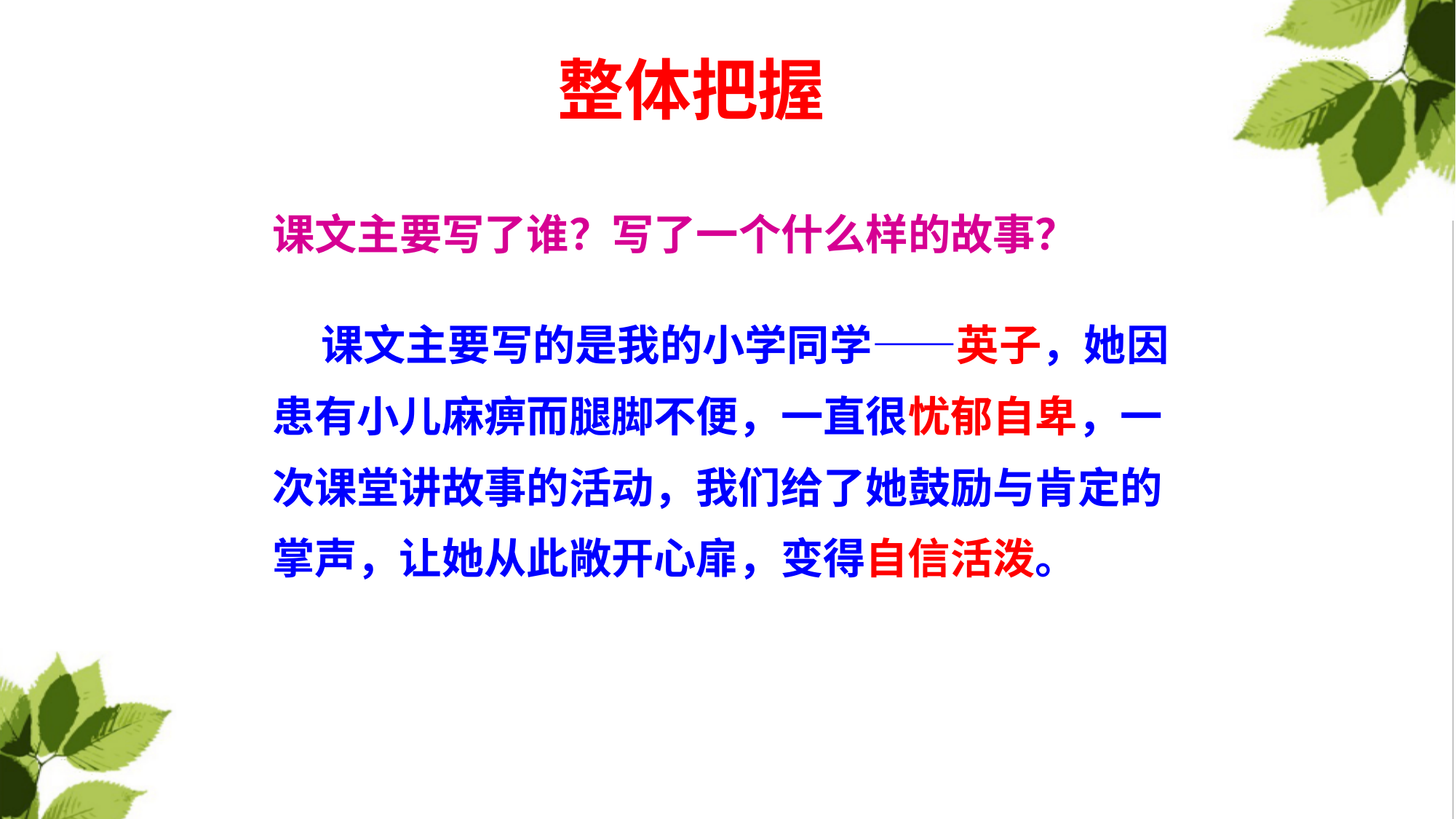

整体把握
课文主要写了谁？写了一个什么样的故事？
    课文主要写的是我的小学同学——英子，她因患有小儿麻痹而腿脚不便，一直很忧郁自卑，一次课堂讲故事的活动，我们给了她鼓励与肯定的掌声，让她从此敞开心扉，变得自信活泼。